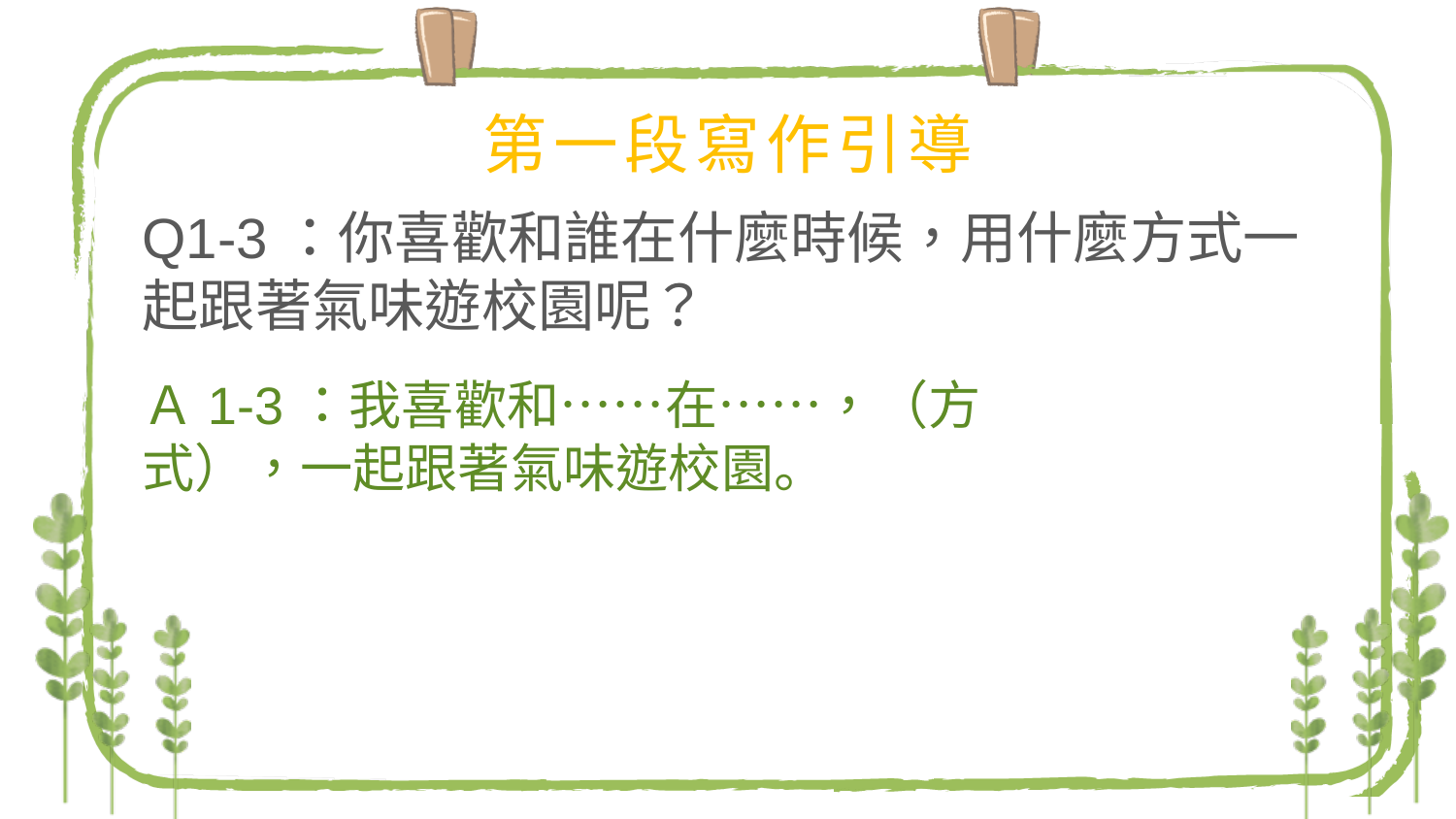

第一段寫作引導
Q1-3：你喜歡和誰在什麼時候，用什麼方式一起跟著氣味遊校園呢？

Ａ1-3：我喜歡和……在……，（方式），一起跟著氣味遊校園。